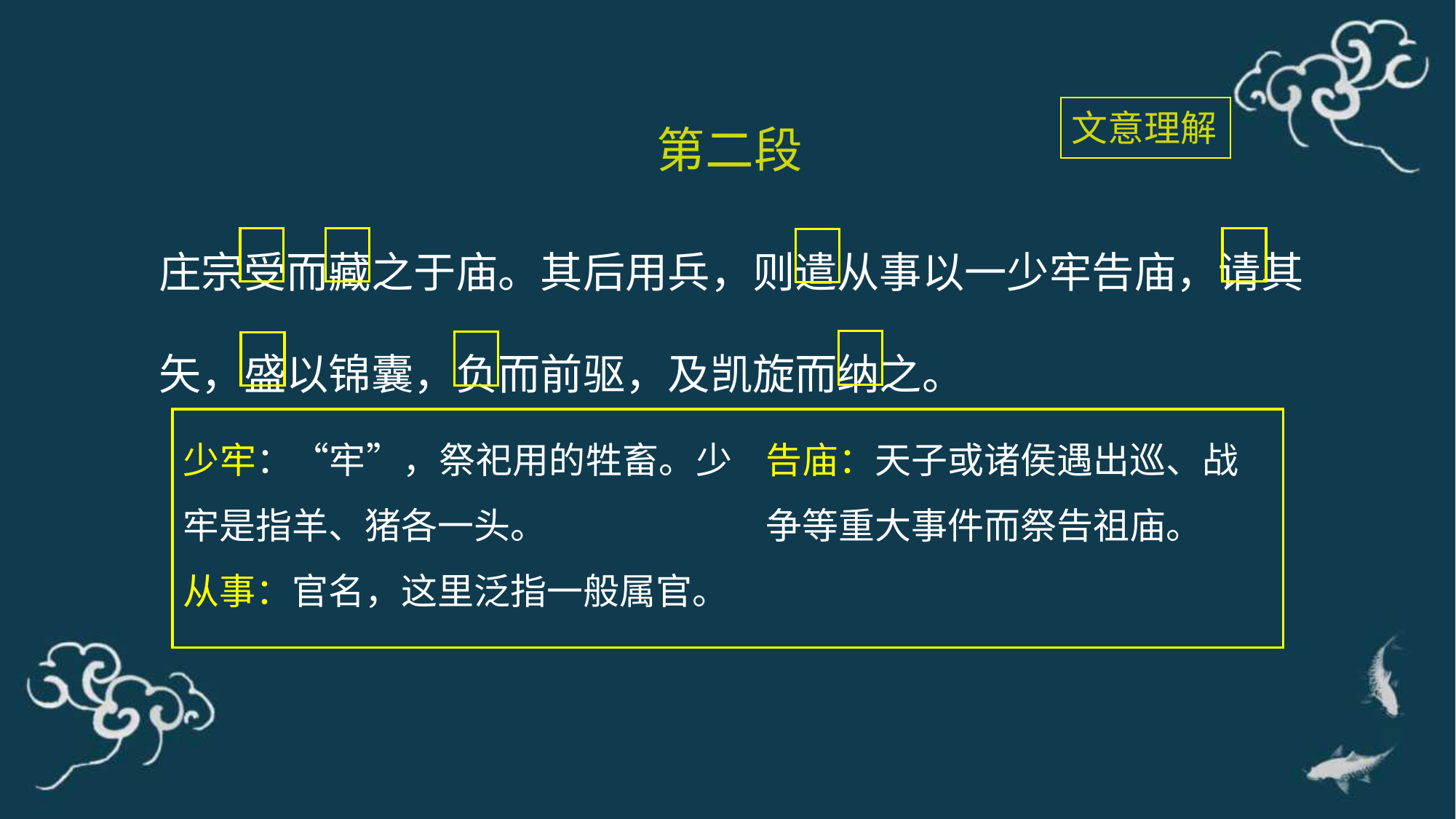

文意理解
第二段
庄宗受而藏之于庙。其后用兵，则遣从事以一少牢告庙，请其矢，盛以锦囊，负而前驱，及凯旋而纳之。

少牢：“牢”，祭祀用的牲畜。少牢是指羊、猪各一头。
从事：官名，这里泛指一般属官。

   告庙：天子或诸侯遇出巡、战
   争等重大事件而祭告祖庙。